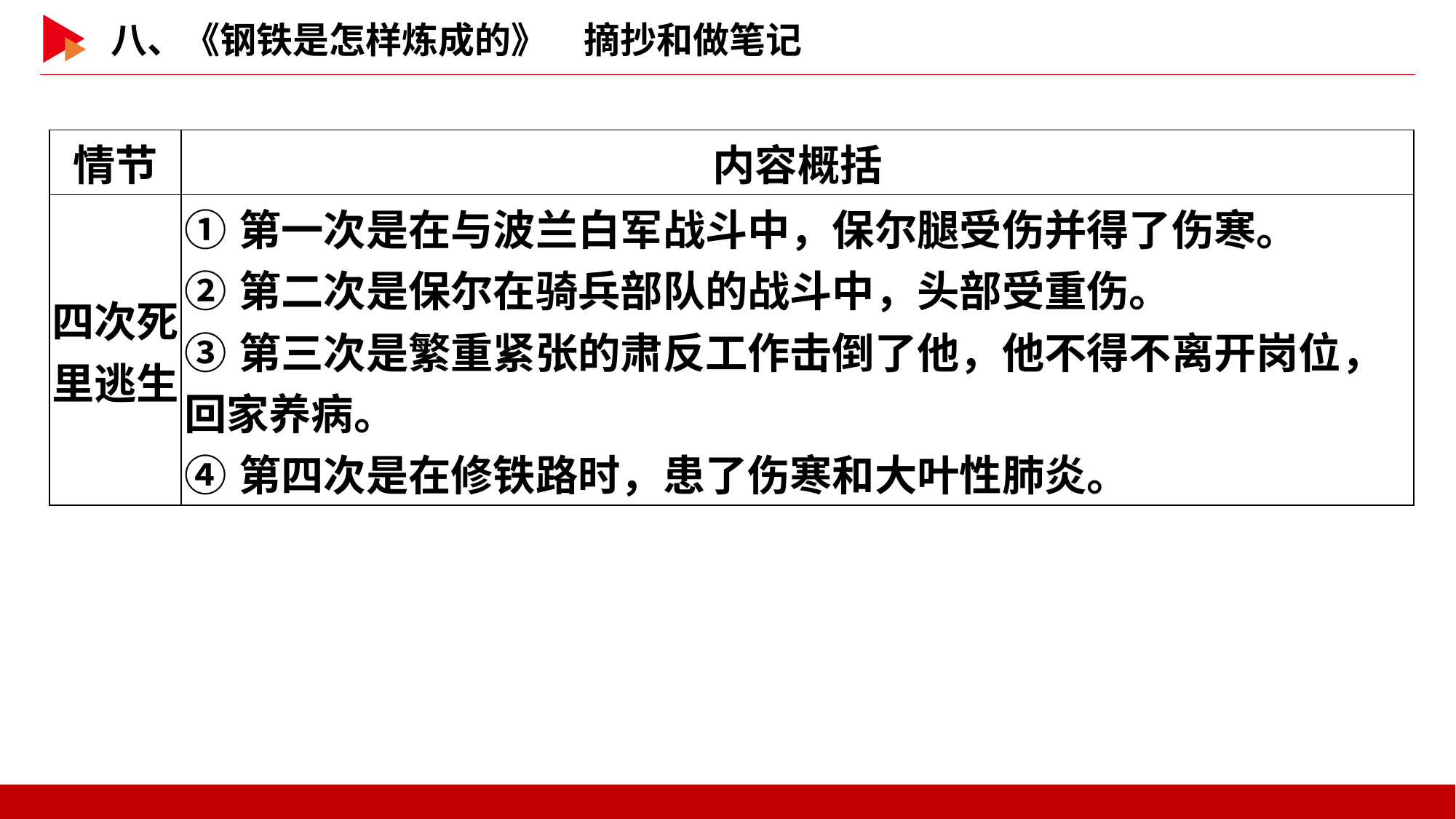

| 情节 | 内容概括 |
| --- | --- |
| 四次死 里逃生 | ①第一次是在与波兰白军战斗中，保尔腿受伤并得了伤寒。 ②第二次是保尔在骑兵部队的战斗中，头部受重伤。 ③第三次是繁重紧张的肃反工作击倒了他，他不得不离开岗位，回家养病。 ④第四次是在修铁路时，患了伤寒和大叶性肺炎。 |